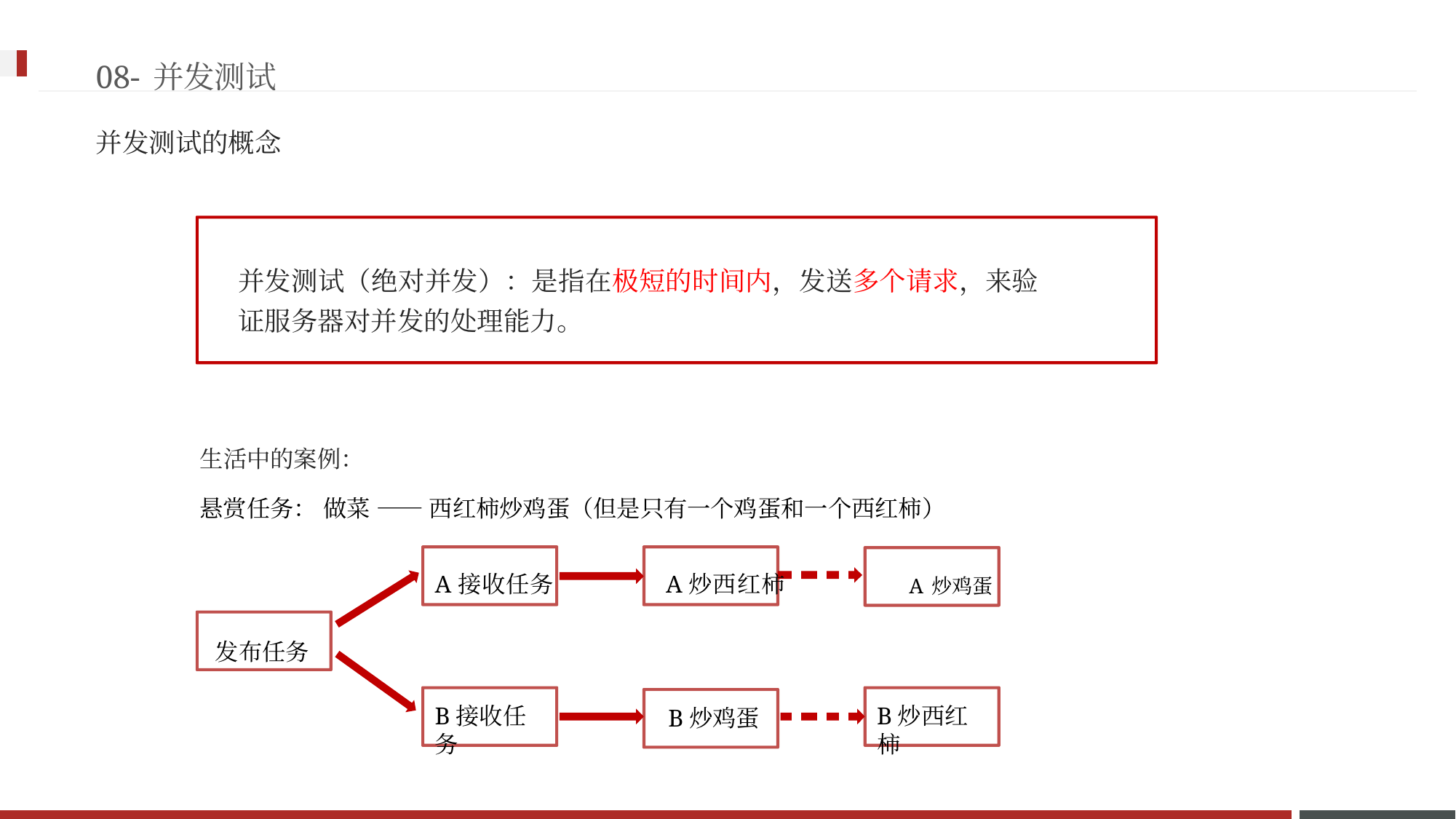

08-并发测试

并发测试的概念

并发测试（绝对并发）：是指在极短的时间内，发送多个请求，来验 证服务器对并发的处理能力。

生活中的案例：

悬赏任务： 做菜 —— 西红柿炒鸡蛋（但是只有一个鸡蛋和一个西红柿）

A接收任务 A炒西红柿 A炒鸡蛋

发布任务

B接收任务
B炒西红柿
B炒鸡蛋